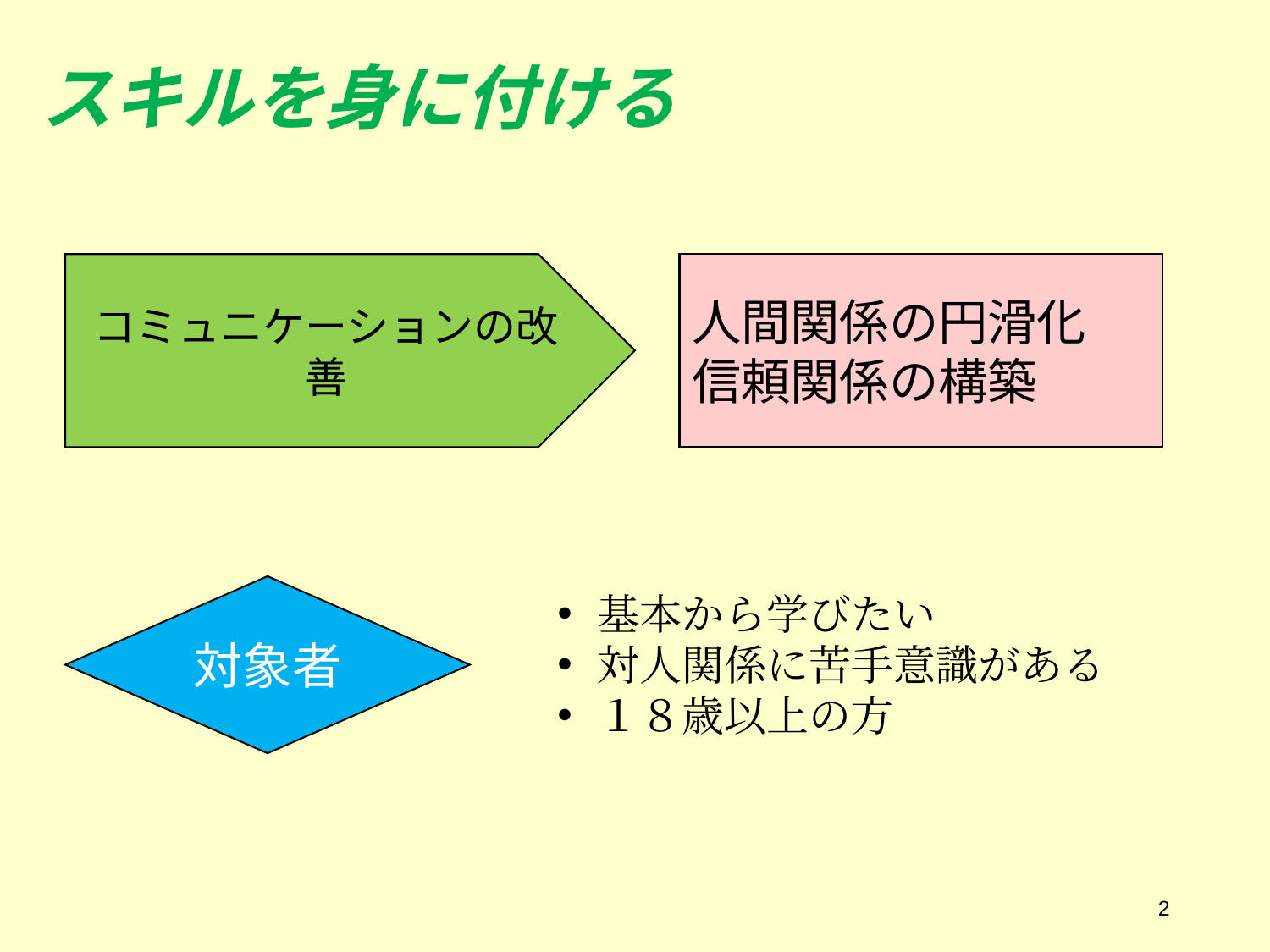

スキルを身に付ける
コミュニケーションの改善
人間関係の円滑化
信頼関係の構築
対象者
基本から学びたい
対人関係に苦手意識がある
１８歳以上の方
2